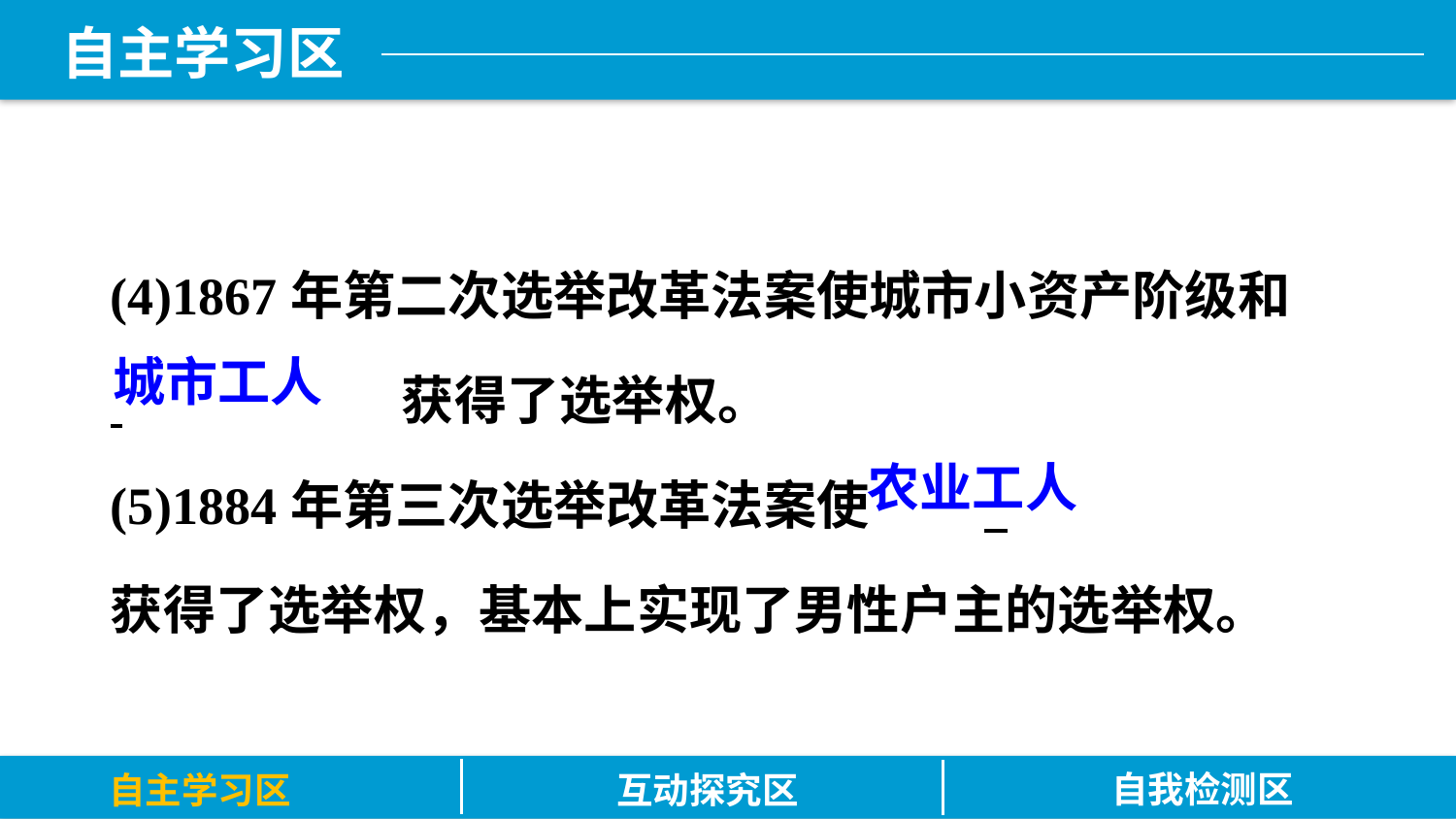

(4)1867年第二次选举改革法案使城市小资产阶级和
 		获得了选举权。
(5)1884年第三次选举改革法案使	  		获得了选举权，基本上实现了男性户主的选举权。
城市工人
农业工人
自我检测区
自主学习区
互动探究区